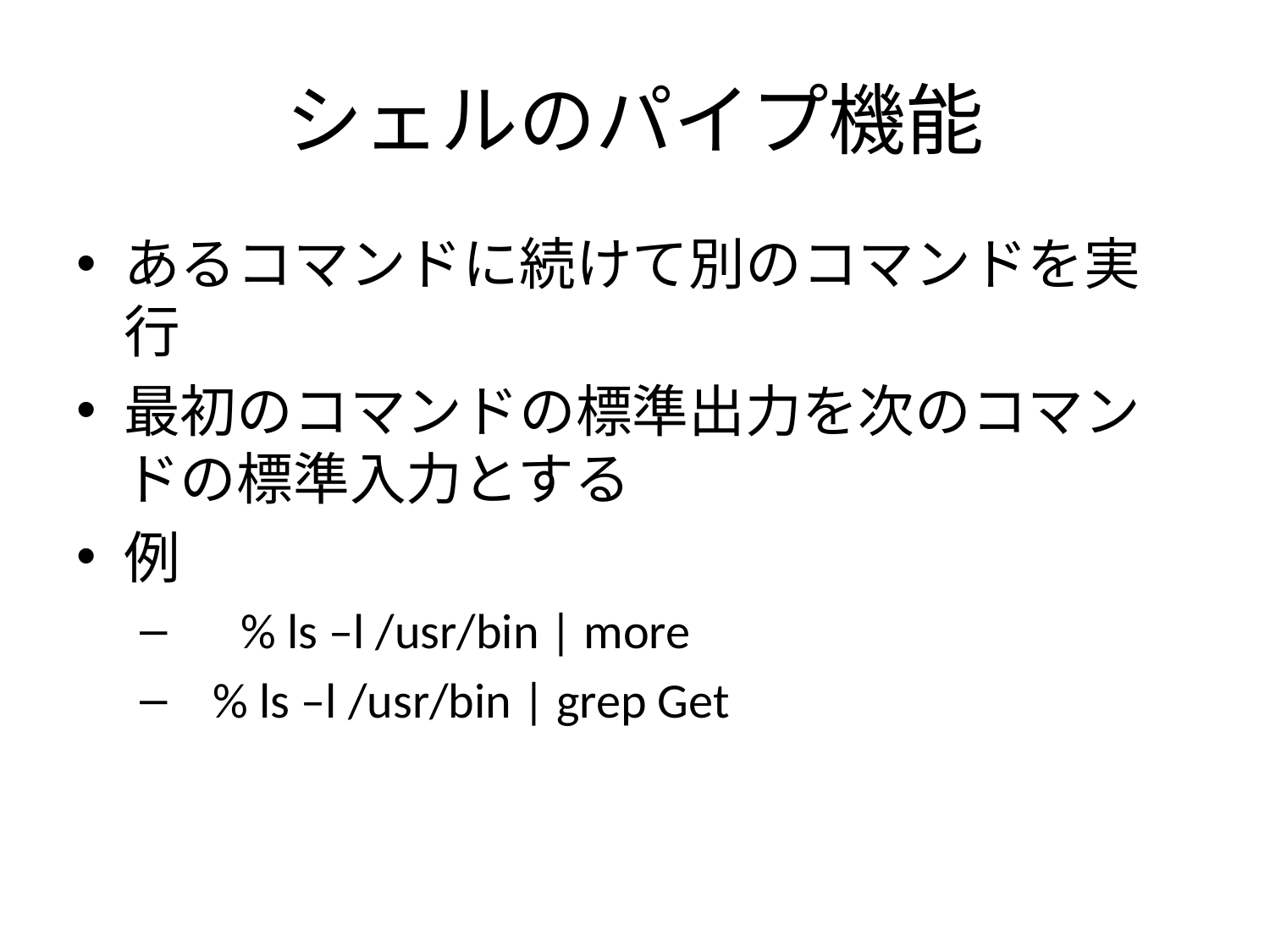

# シェルのパイプ機能
あるコマンドに続けて別のコマンドを実行
最初のコマンドの標準出力を次のコマンドの標準入力とする
例
　% ls –l /usr/bin | more
   % ls –l /usr/bin | grep Get